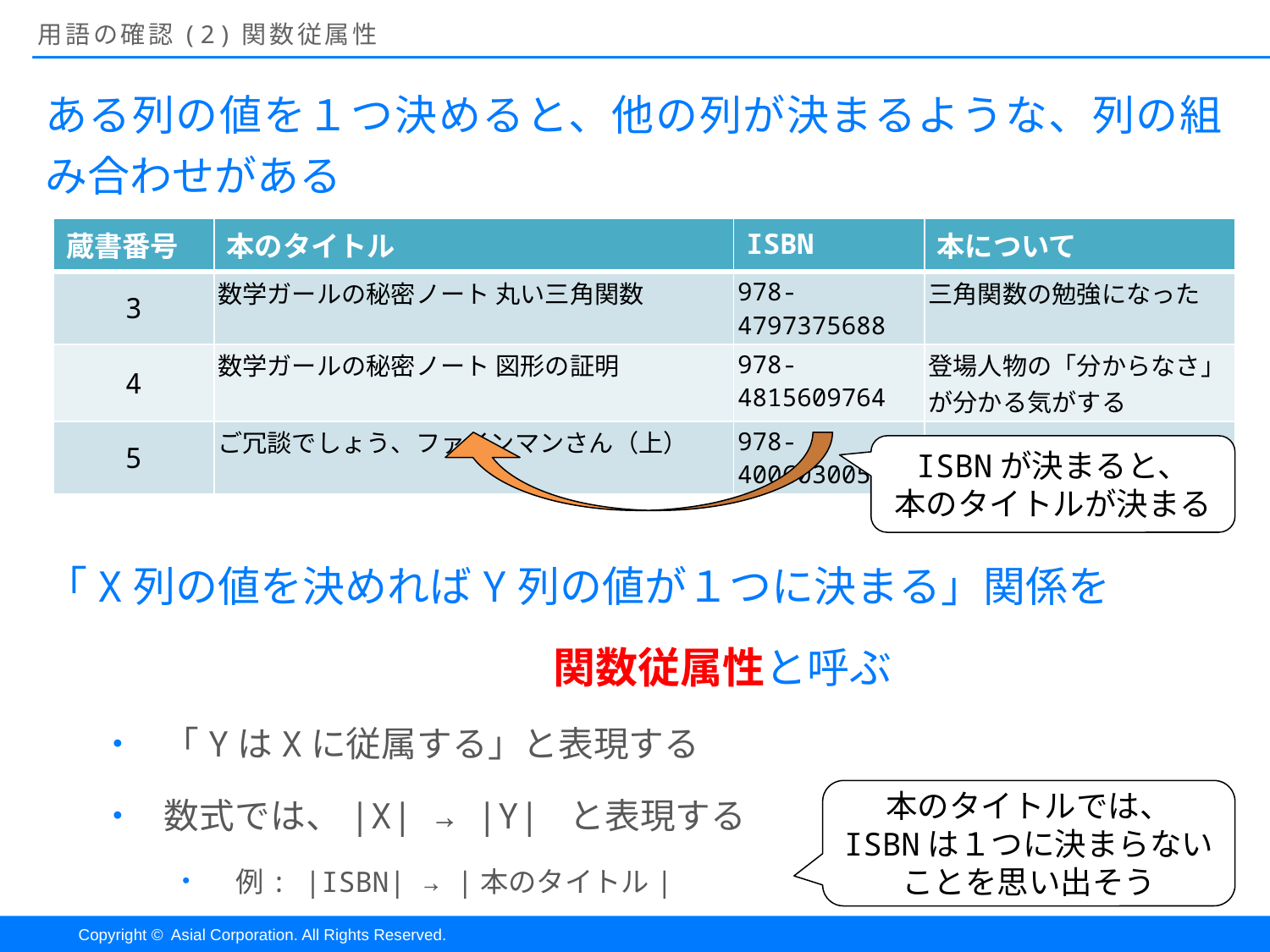

# 用語の確認(2)関数従属性

ある列の値を１つ決めると、他の列が決まるような、列の組み合わせがある

「X列の値を決めればY列の値が１つに決まる」関係を
				関数従属性と呼ぶ
「YはXに従属する」と表現する
数式では、|X| → |Y| と表現する
例: |ISBN| → |本のタイトル|
| 蔵書番号 | 本のタイトル | ISBN | 本について |
| --- | --- | --- | --- |
| 3 | 数学ガールの秘密ノート 丸い三角関数 | 978-4797375688 | 三角関数の勉強になった |
| 4 | 数学ガールの秘密ノート 図形の証明 | 978-4815609764 | 登場人物の「分からなさ」が分かる気がする |
| 5 | ご冗談でしょう、ファインマンさん（上） | 978-4006030056 |  |

ISBNが決まると、
本のタイトルが決まる
本のタイトルでは、
ISBNは１つに決まらないことを思い出そう